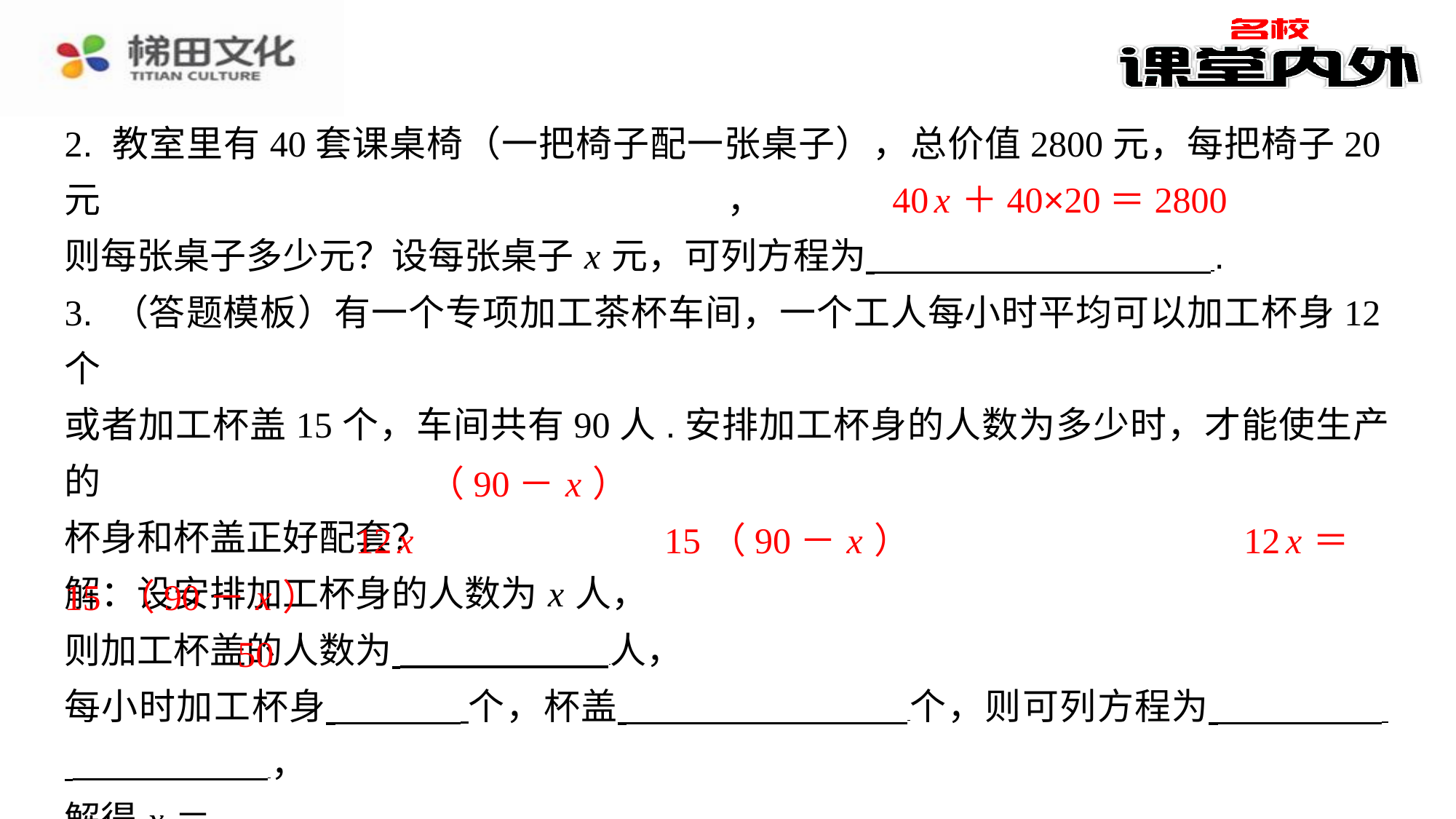

2. 教室里有40套课桌椅（一把椅子配一张桌子），总价值2800元，每把椅子20元，
则每张桌子多少元？设每张桌子 x 元，可列方程为                                                    ⁠.
3. （答题模板）有一个专项加工茶杯车间，一个工人每小时平均可以加工杯身12个
或者加工杯盖15个，车间共有90人.安排加工杯身的人数为多少时，才能使生产的
杯身和杯盖正好配套？
解：设安排加工杯身的人数为 x 人，
则加工杯盖的人数为                                 人，
每小时加工杯身                  个，杯盖                                      个，则可列方程为                       ⁠
                               ⁠，
解得 x ＝               ⁠.
40 x ＋40×20＝2800
（90－ x ）
12 x
15（90－ x ）
12 x ＝
15 （90－ x ）
50